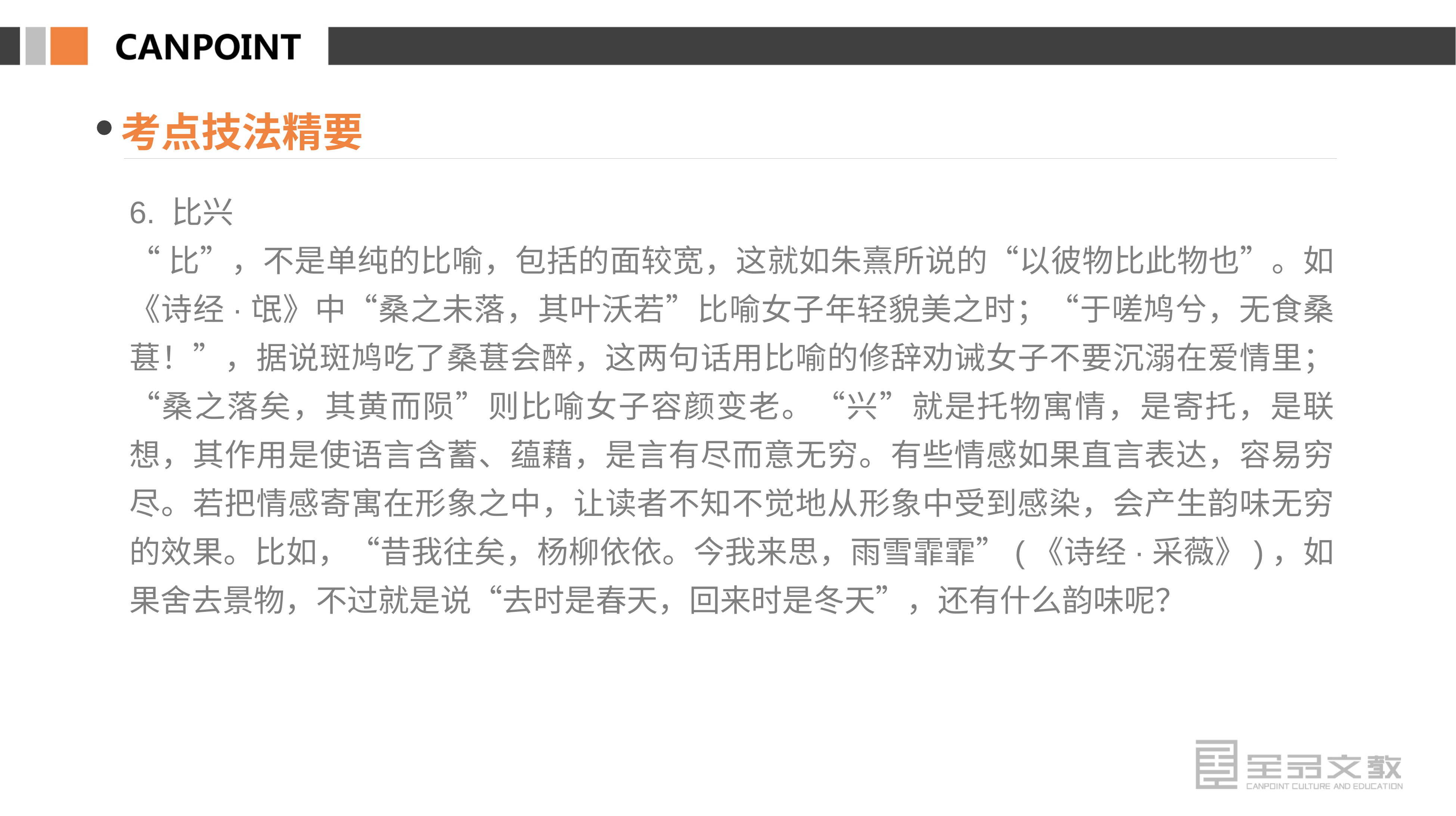

考点技法精要

6. 比兴
“比”，不是单纯的比喻，包括的面较宽，这就如朱熹所说的“以彼物比此物也”。如《诗经·氓》中“桑之未落，其叶沃若”比喻女子年轻貌美之时；“于嗟鸠兮，无食桑葚！”，据说斑鸠吃了桑葚会醉，这两句话用比喻的修辞劝诫女子不要沉溺在爱情里；“桑之落矣，其黄而陨”则比喻女子容颜变老。“兴”就是托物寓情，是寄托，是联想，其作用是使语言含蓄、蕴藉，是言有尽而意无穷。有些情感如果直言表达，容易穷尽。若把情感寄寓在形象之中，让读者不知不觉地从形象中受到感染，会产生韵味无穷的效果。比如，“昔我往矣，杨柳依依。今我来思，雨雪霏霏”(《诗经·采薇》)，如果舍去景物，不过就是说“去时是春天，回来时是冬天”，还有什么韵味呢？